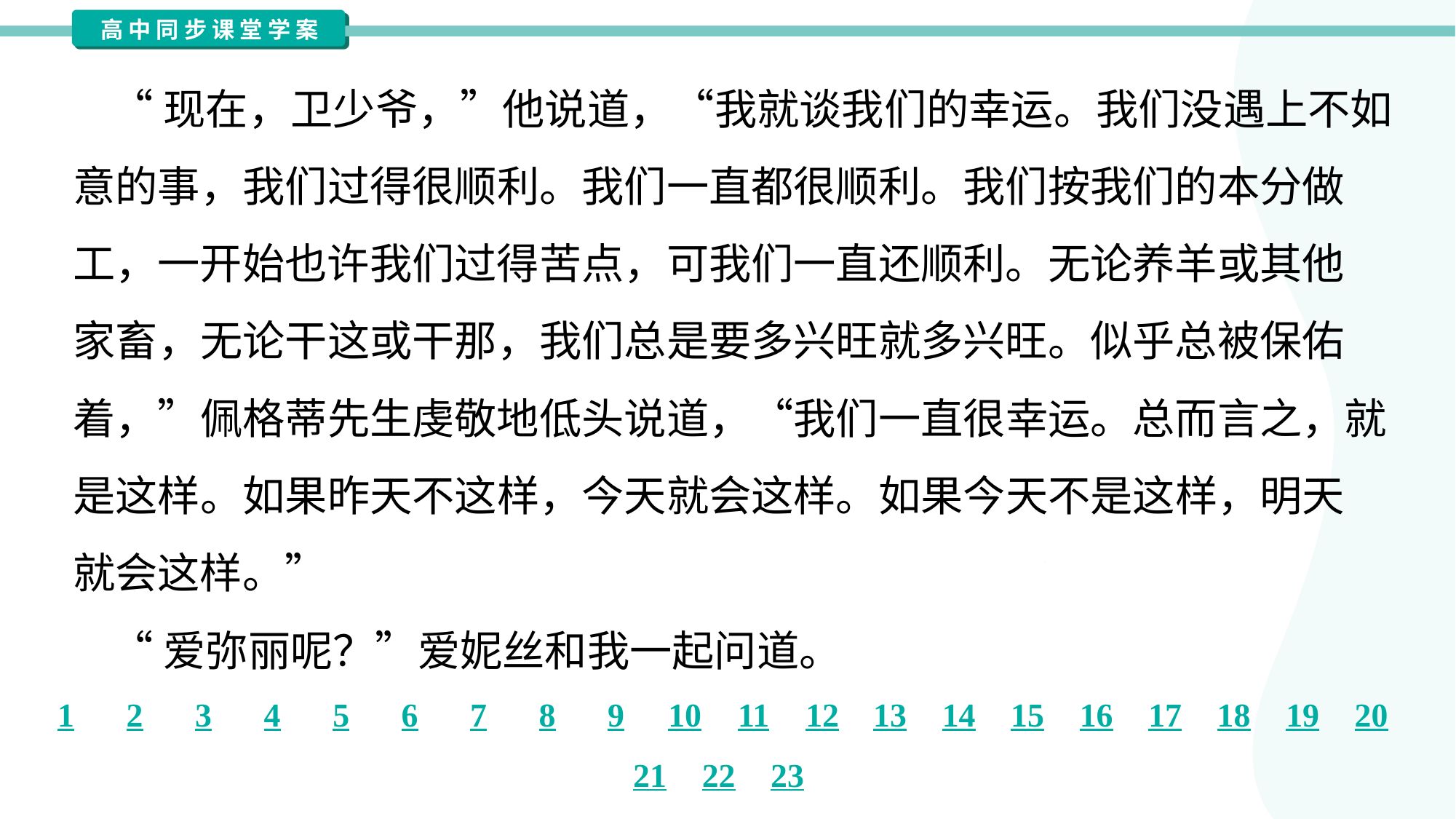

“现在，卫少爷，”他说道，“我就谈我们的幸运。我们没遇上不如
意的事，我们过得很顺利。我们一直都很顺利。我们按我们的本分做
工，一开始也许我们过得苦点，可我们一直还顺利。无论养羊或其他
家畜，无论干这或干那，我们总是要多兴旺就多兴旺。似乎总被保佑
着，”佩格蒂先生虔敬地低头说道，“我们一直很幸运。总而言之，就
是这样。如果昨天不这样，今天就会这样。如果今天不是这样，明天
就会这样。”
    “爱弥丽呢？”爱妮丝和我一起问道。